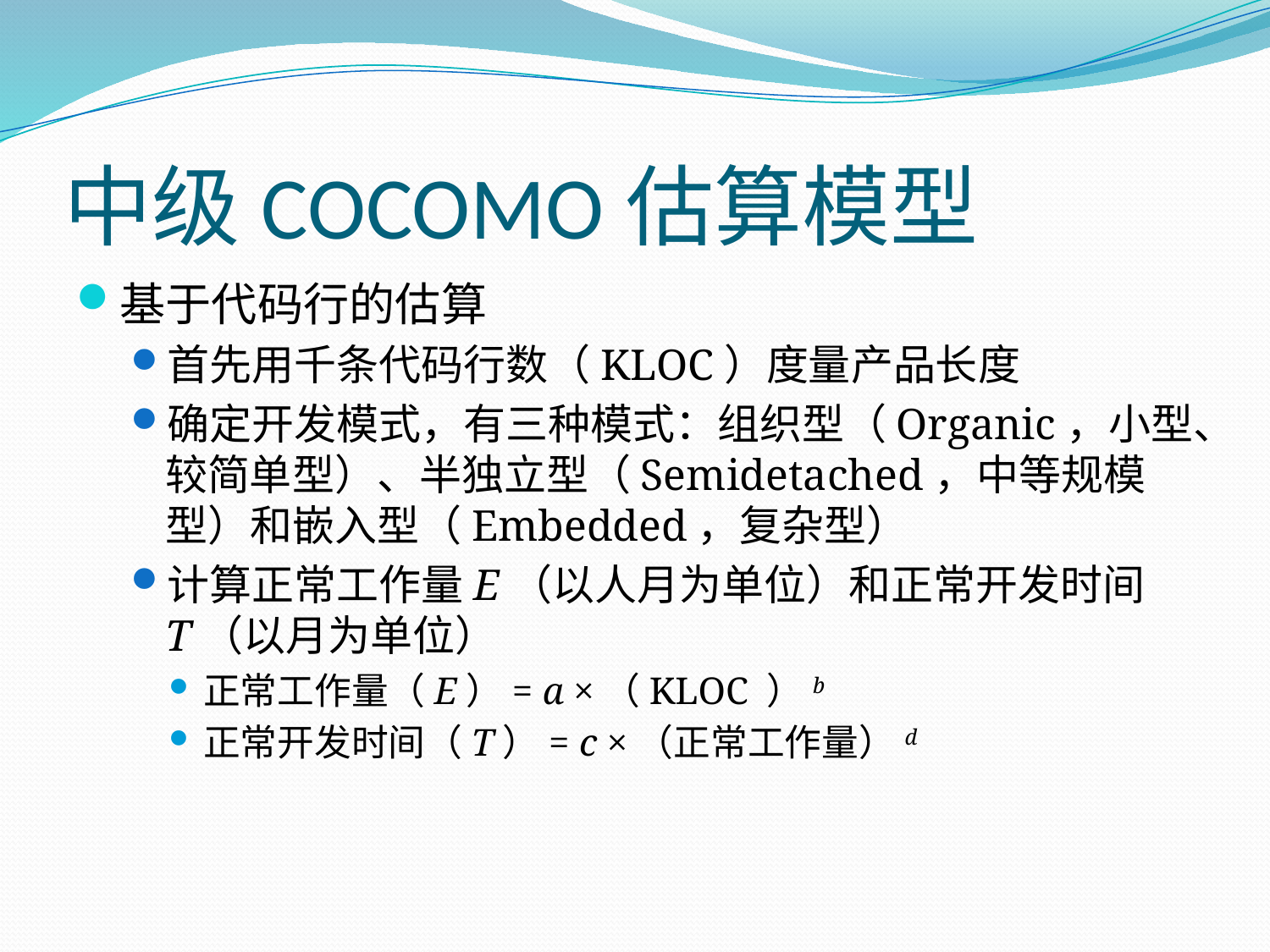

# 中级COCOMO估算模型
基于代码行的估算
首先用千条代码行数（KLOC）度量产品长度
确定开发模式，有三种模式：组织型（Organic，小型、较简单型）、半独立型（Semidetached，中等规模型）和嵌入型（Embedded，复杂型）
计算正常工作量E（以人月为单位）和正常开发时间T（以月为单位）
正常工作量（E）= a ×（KLOC ）b
正常开发时间（T）= c ×（正常工作量）d